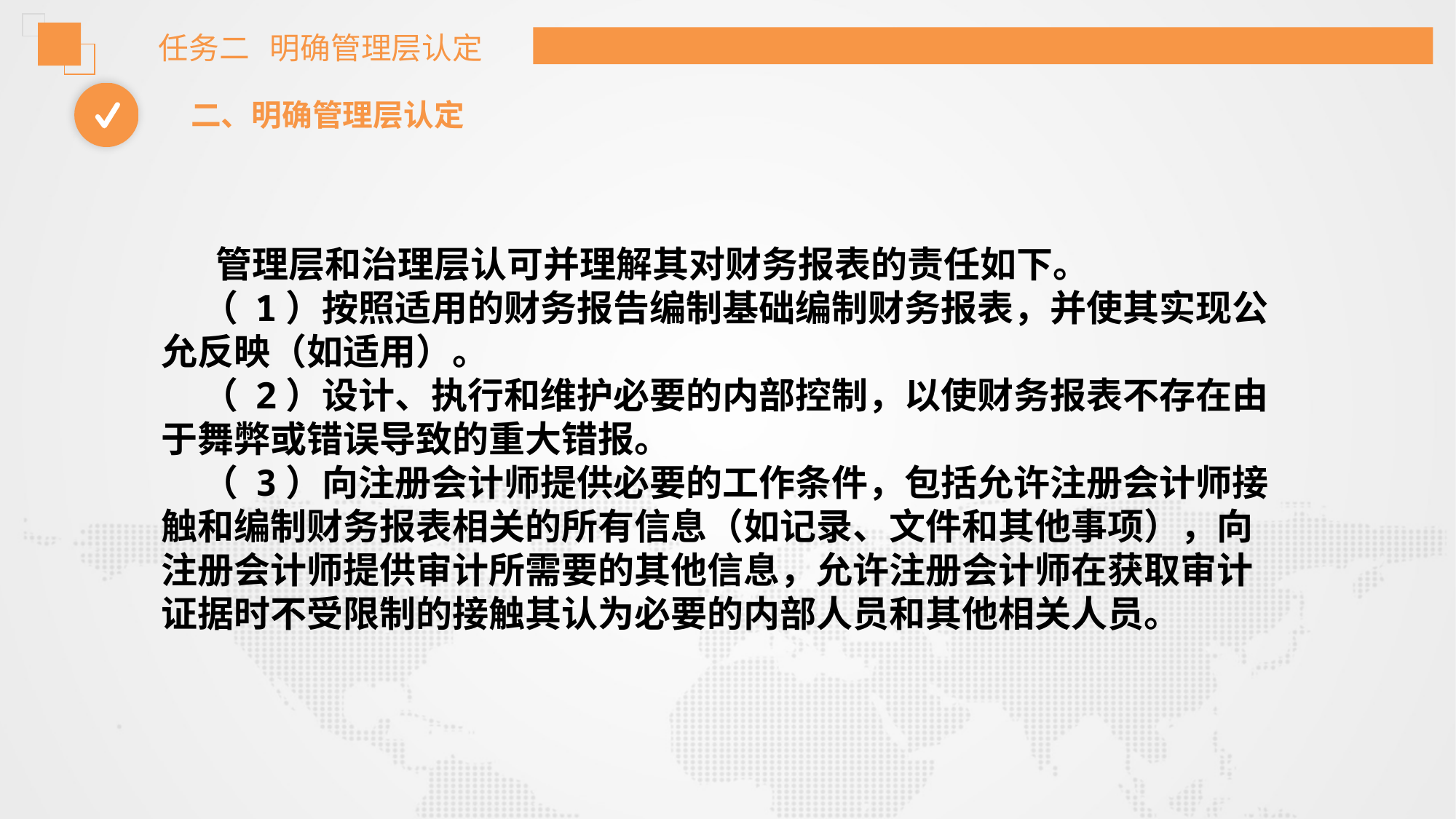

任务二   明确管理层认定

二、明确管理层认定
管理层和治理层认可并理解其对财务报表的责任如下。
     （ 1）按照适用的财务报告编制基础编制财务报表，并使其实现公允反映（如适用）。
     （ 2）设计、执行和维护必要的内部控制，以使财务报表不存在由于舞弊或错误导致的重大错报。
     （ 3）向注册会计师提供必要的工作条件，包括允许注册会计师接触和编制财务报表相关的所有信息（如记录、文件和其他事项），向注册会计师提供审计所需要的其他信息，允许注册会计师在获取审计证据时不受限制的接触其认为必要的内部人员和其他相关人员。